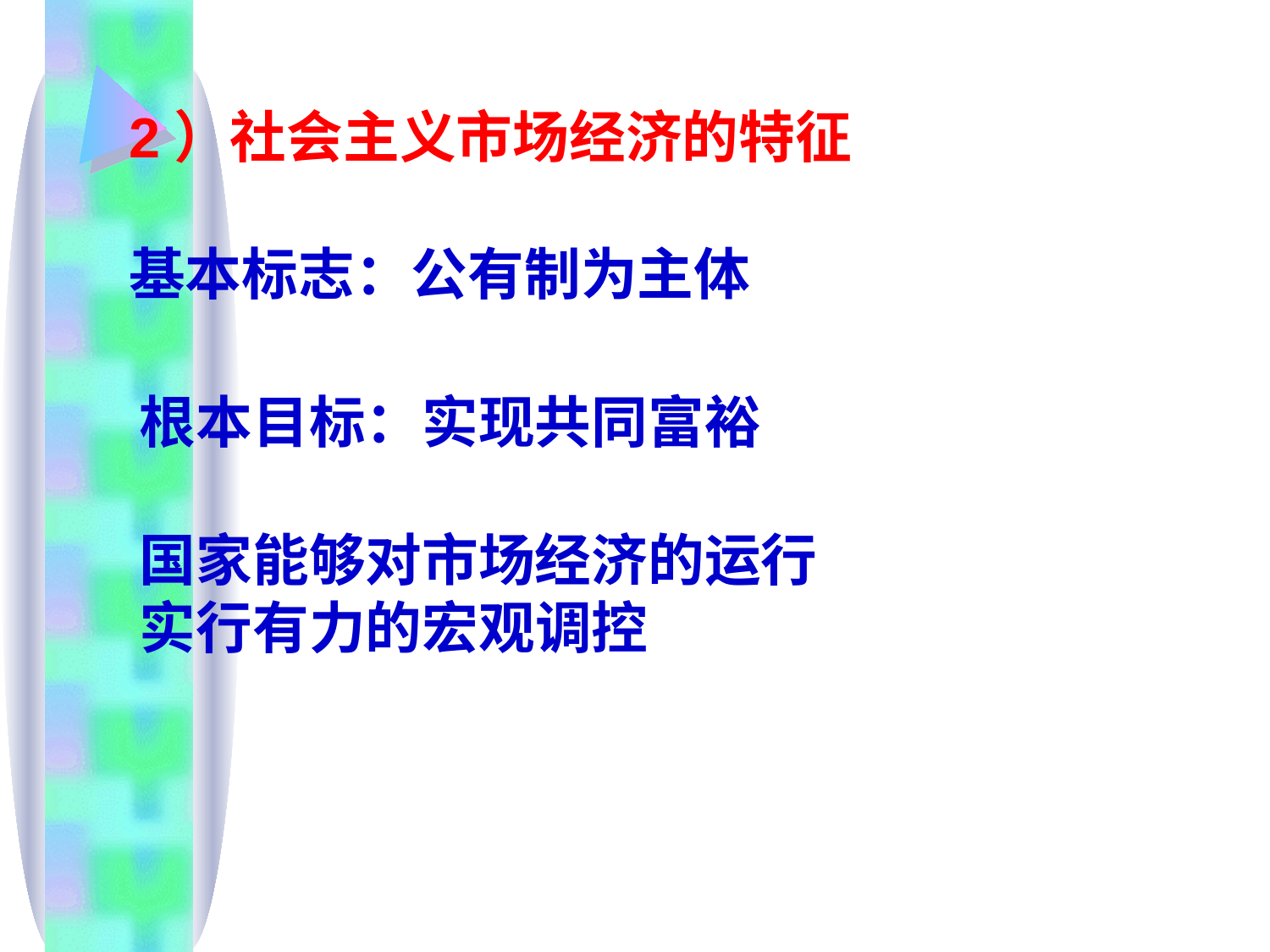

2）社会主义市场经济的特征
基本标志：公有制为主体
根本目标：实现共同富裕
国家能够对市场经济的运行实行有力的宏观调控